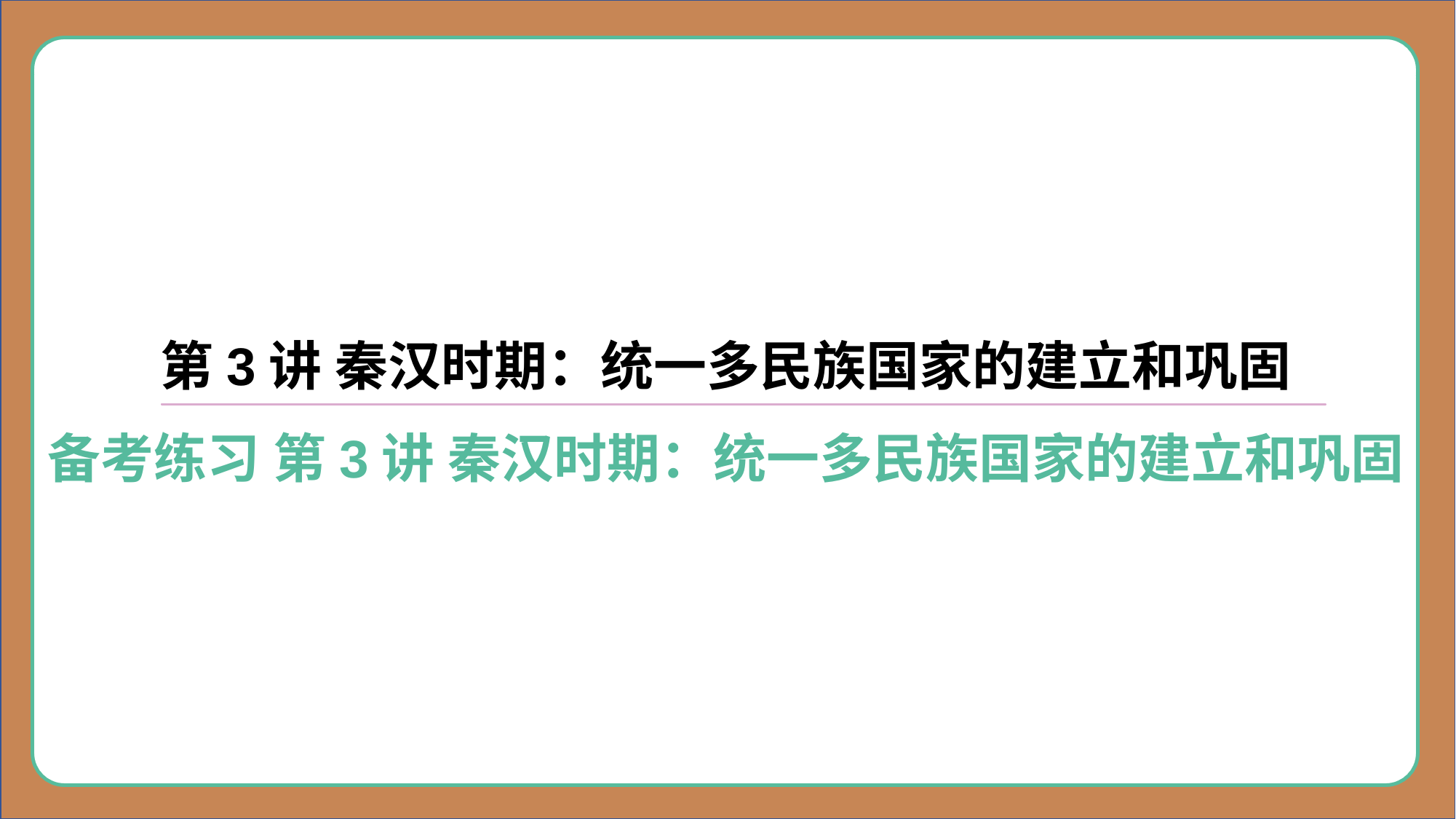

第3讲 秦汉时期：统一多民族国家的建立和巩固
备考练习 第3讲 秦汉时期：统一多民族国家的建立和巩固